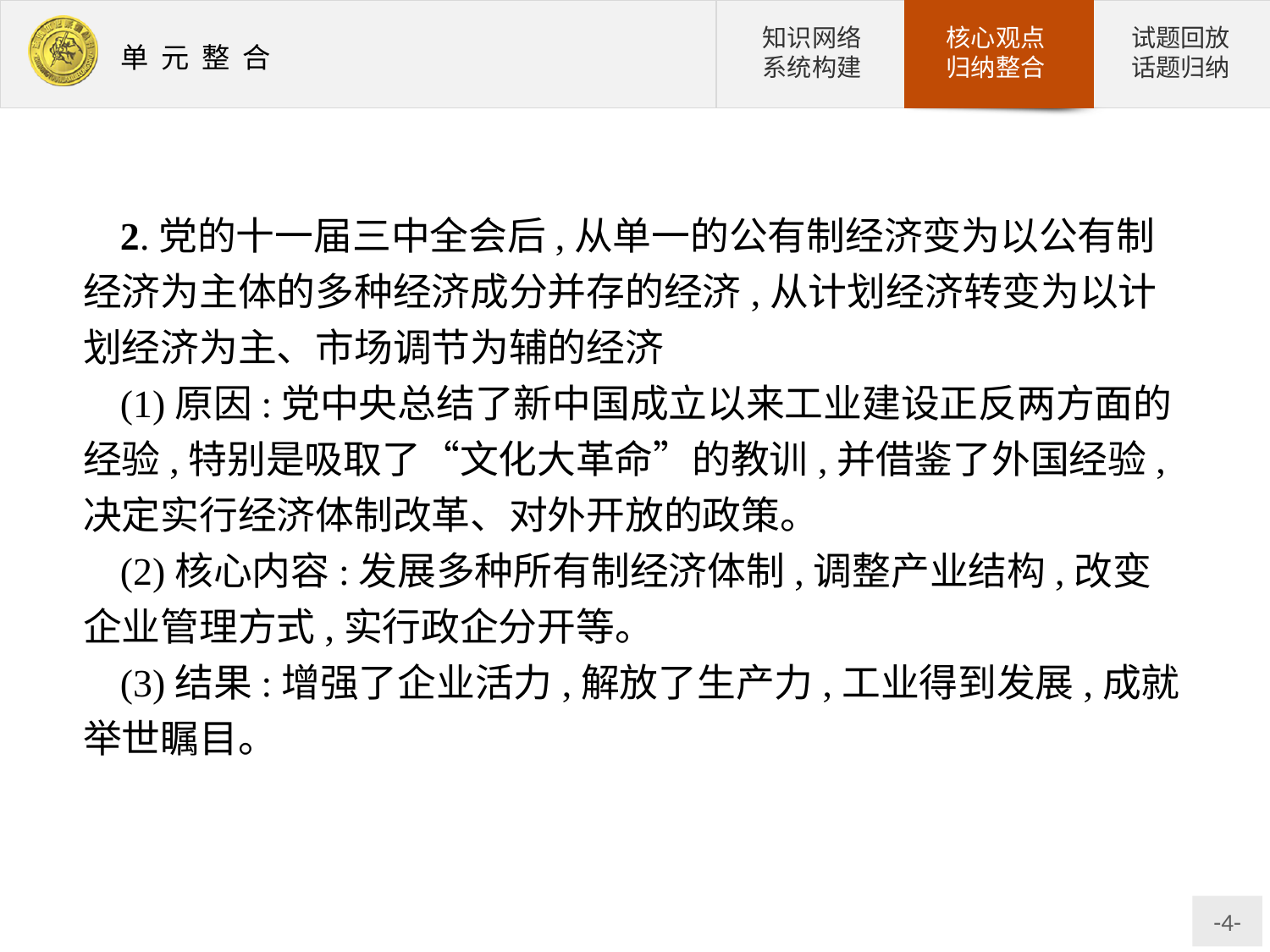

2.党的十一届三中全会后,从单一的公有制经济变为以公有制经济为主体的多种经济成分并存的经济,从计划经济转变为以计划经济为主、市场调节为辅的经济
(1)原因:党中央总结了新中国成立以来工业建设正反两方面的经验,特别是吸取了“文化大革命”的教训,并借鉴了外国经验,决定实行经济体制改革、对外开放的政策。
(2)核心内容:发展多种所有制经济体制,调整产业结构,改变企业管理方式,实行政企分开等。
(3)结果:增强了企业活力,解放了生产力,工业得到发展,成就举世瞩目。